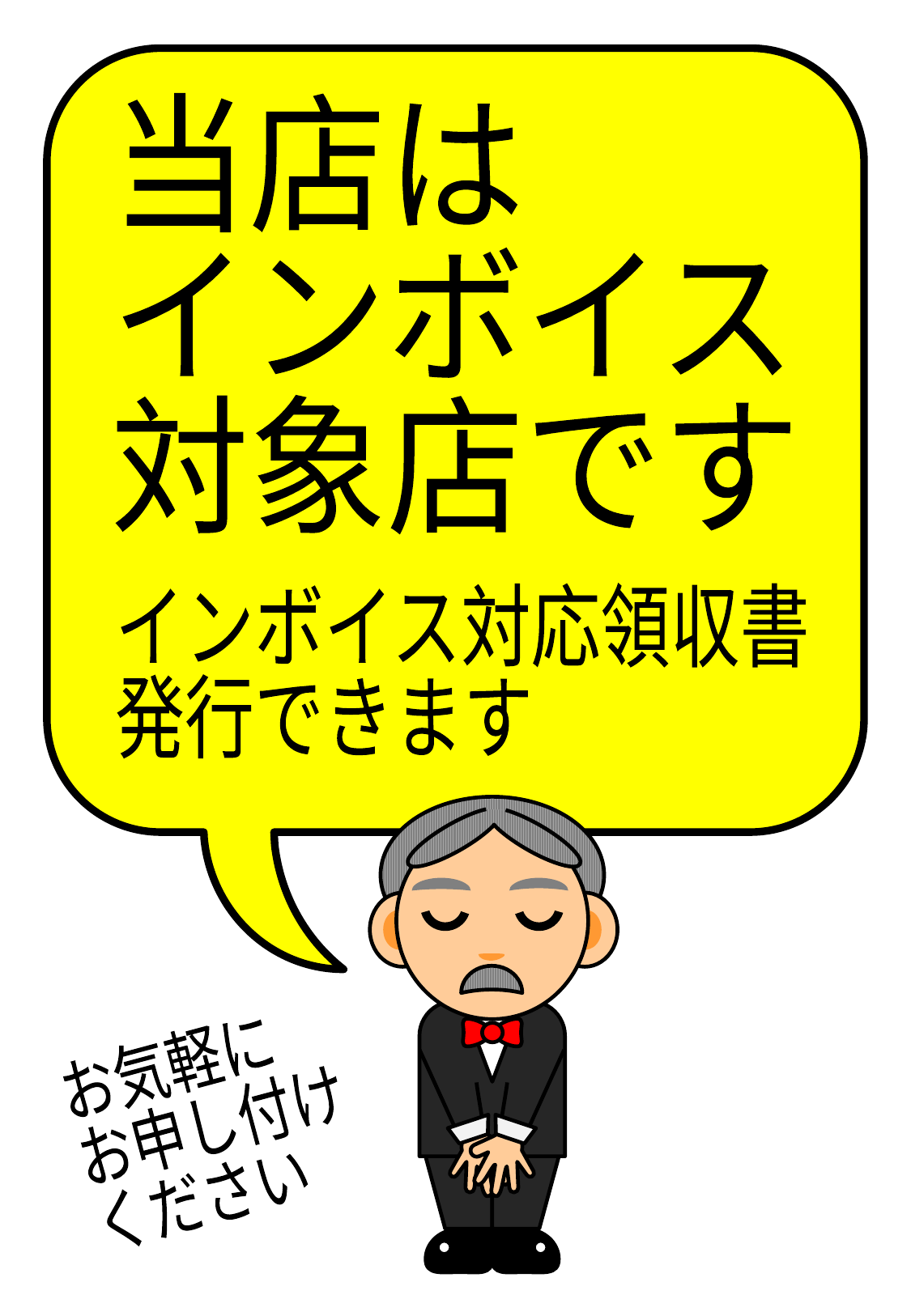

当店は
インボイス
対象店です
インボイス対応領収書
発行できます

お気軽に
お申し付け
ください